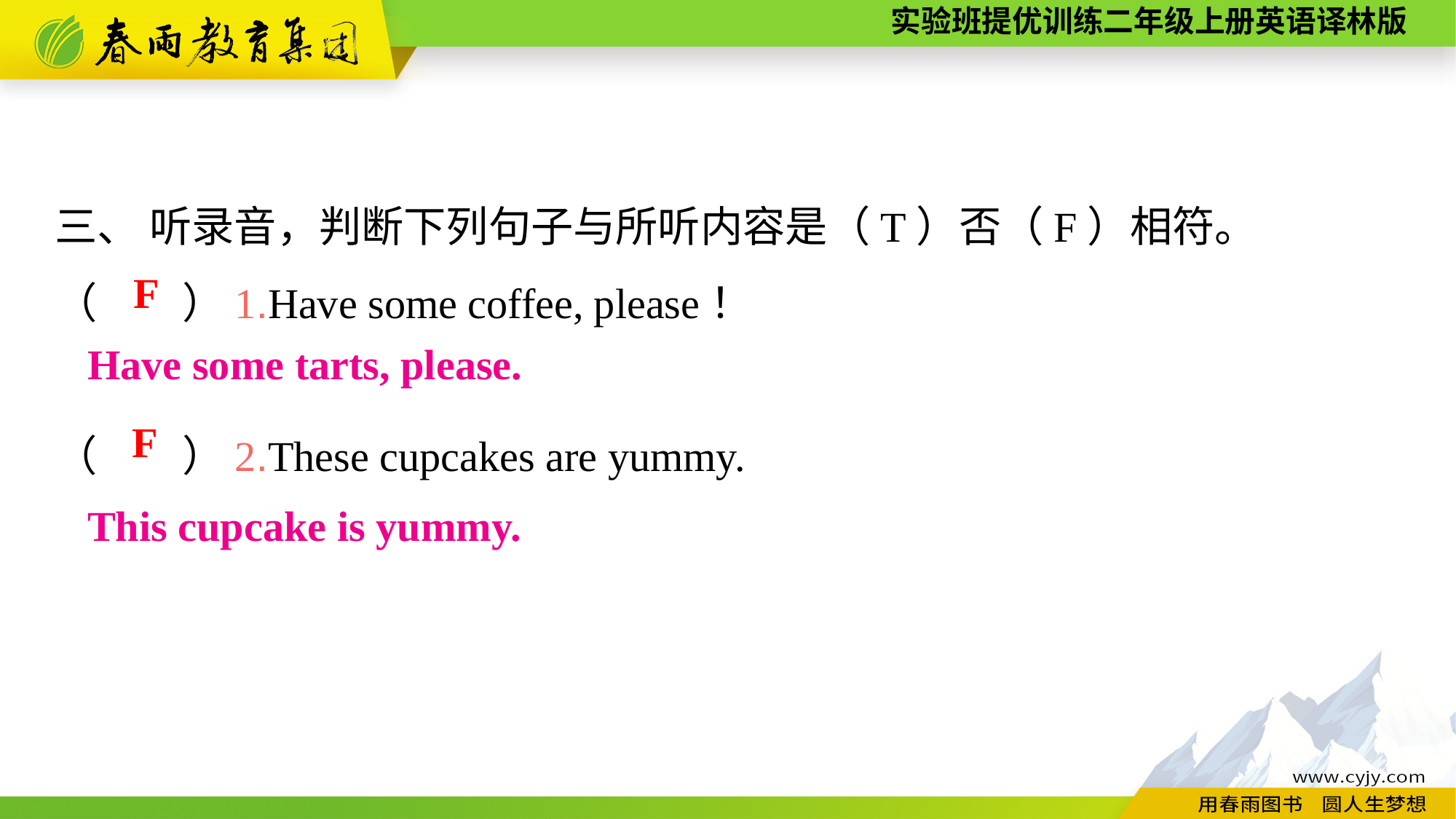

三、 听录音，判断下列句子与所听内容是（T）否（F）相符。
（　　）1.Have some coffee, please！

（　　）2.These cupcakes are yummy.
F
Have some tarts, please.
F
This cupcake is yummy.